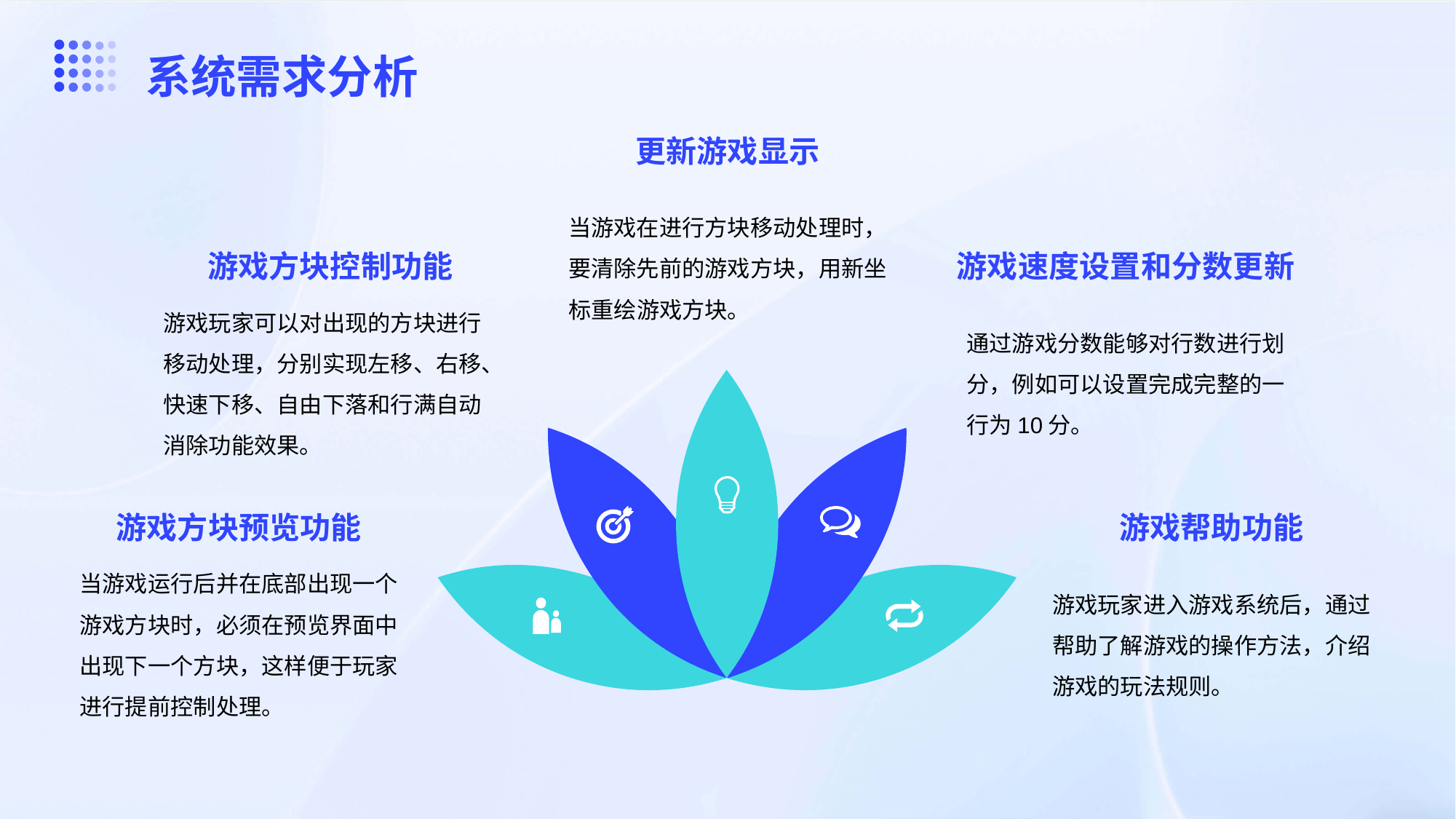

系统需求分析

更新游戏显示
当游戏在进行方块移动处理时，要清除先前的游戏方块，用新坐标重绘游戏方块。
游戏方块控制功能
游戏速度设置和分数更新
游戏玩家可以对出现的方块进行移动处理，分别实现左移、右移、快速下移、自由下落和行满自动消除功能效果。
通过游戏分数能够对行数进行划分，例如可以设置完成完整的一行为10分。

游戏方块预览功能
游戏帮助功能

当游戏运行后并在底部出现一个游戏方块时，必须在预览界面中出现下一个方块，这样便于玩家进行提前控制处理。
游戏玩家进入游戏系统后，通过帮助了解游戏的操作方法，介绍游戏的玩法规则。